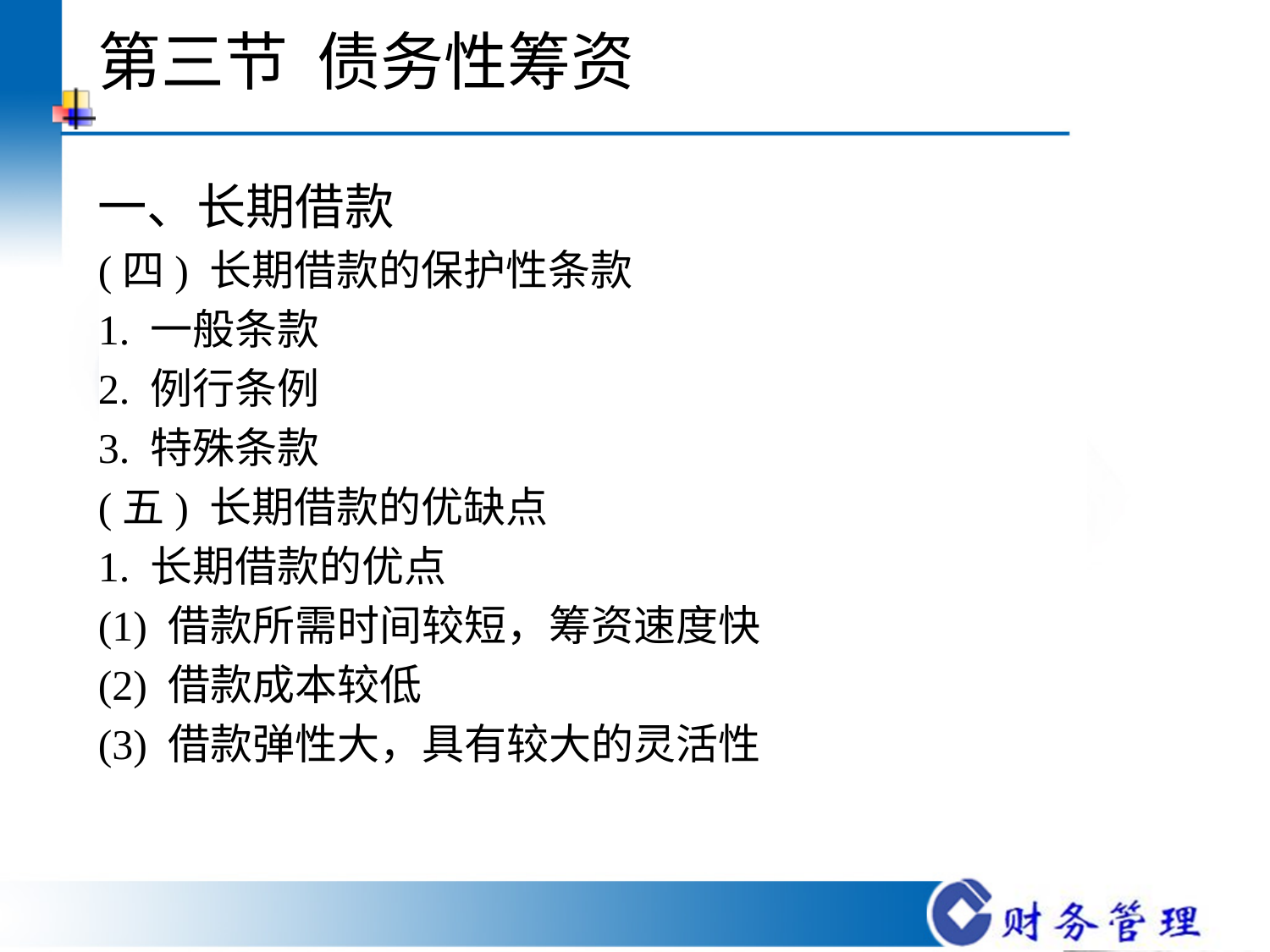

# 第三节  债务性筹资
一、长期借款
(四) 长期借款的保护性条款
1. 一般条款
2. 例行条例
3. 特殊条款
(五) 长期借款的优缺点
1. 长期借款的优点
(1) 借款所需时间较短，筹资速度快
(2) 借款成本较低
(3) 借款弹性大，具有较大的灵活性
30